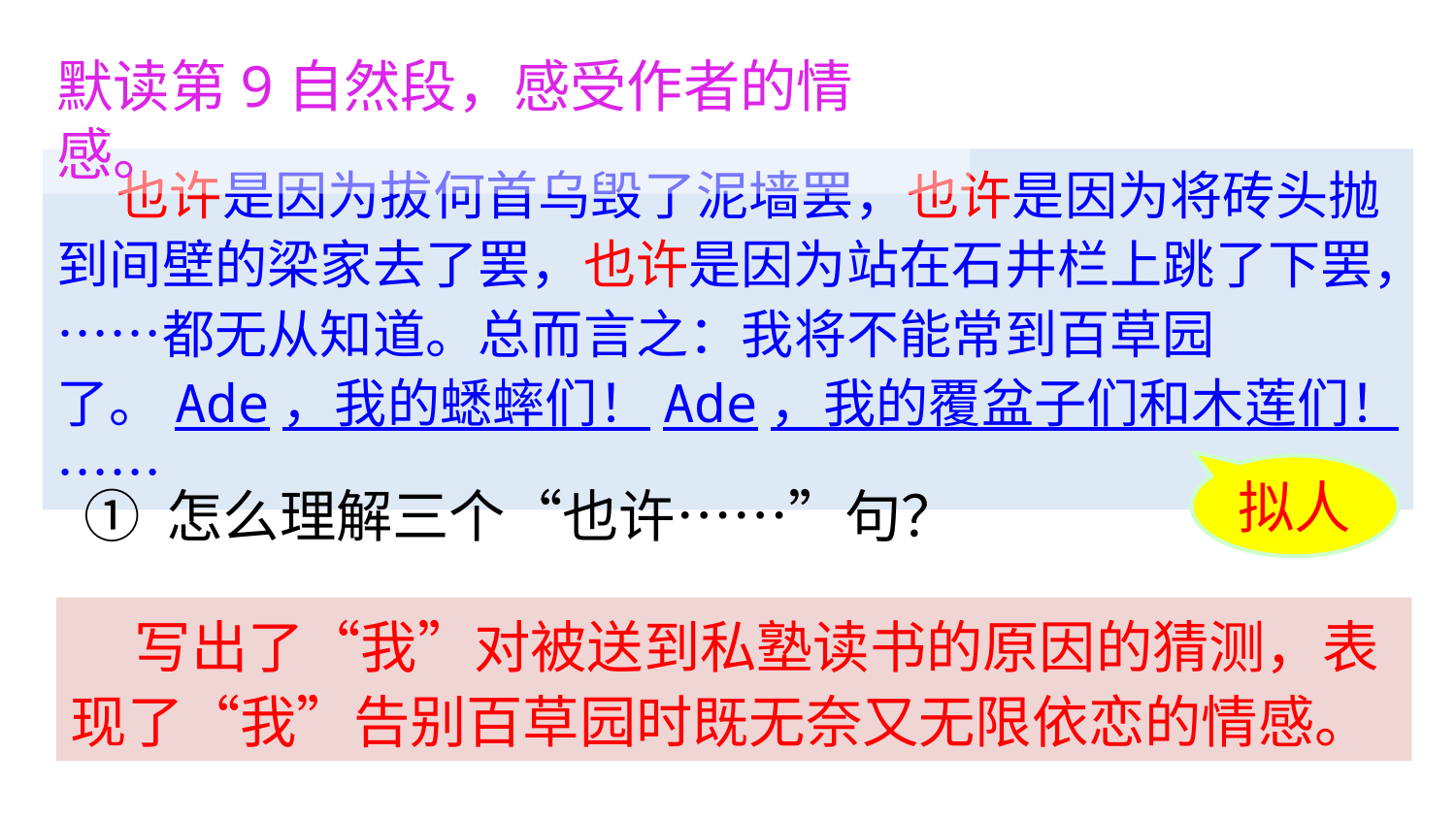

默读第9自然段，感受作者的情感。
    也许是因为拔何首乌毁了泥墙罢，也许是因为将砖头抛到间壁的梁家去了罢，也许是因为站在石井栏上跳了下罢，……都无从知道。总而言之：我将不能常到百草园了。Ade，我的蟋蟀们！Ade，我的覆盆子们和木莲们！……
拟人
① 怎么理解三个“也许……”句？
    写出了“我”对被送到私塾读书的原因的猜测，表现了“我”告别百草园时既无奈又无限依恋的情感。